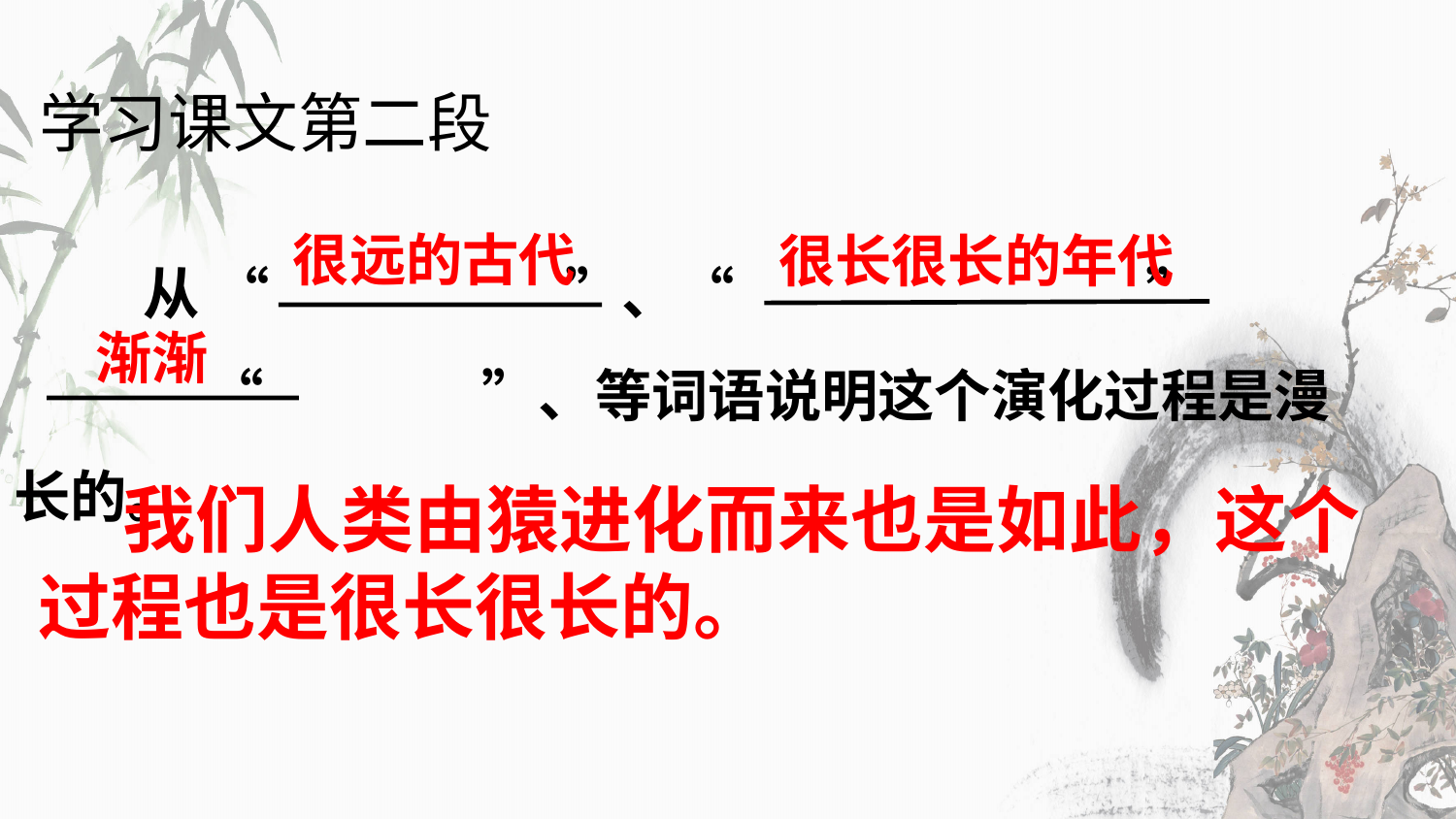

学习课文第二段
         从 “                       ”、“                                ”                              “                 ”、等词语说明这个演化过程是漫长的。
很远的古代
很长很长的年代

渐渐

    我们人类由猿进化而来也是如此，这个过程也是很长很长的。